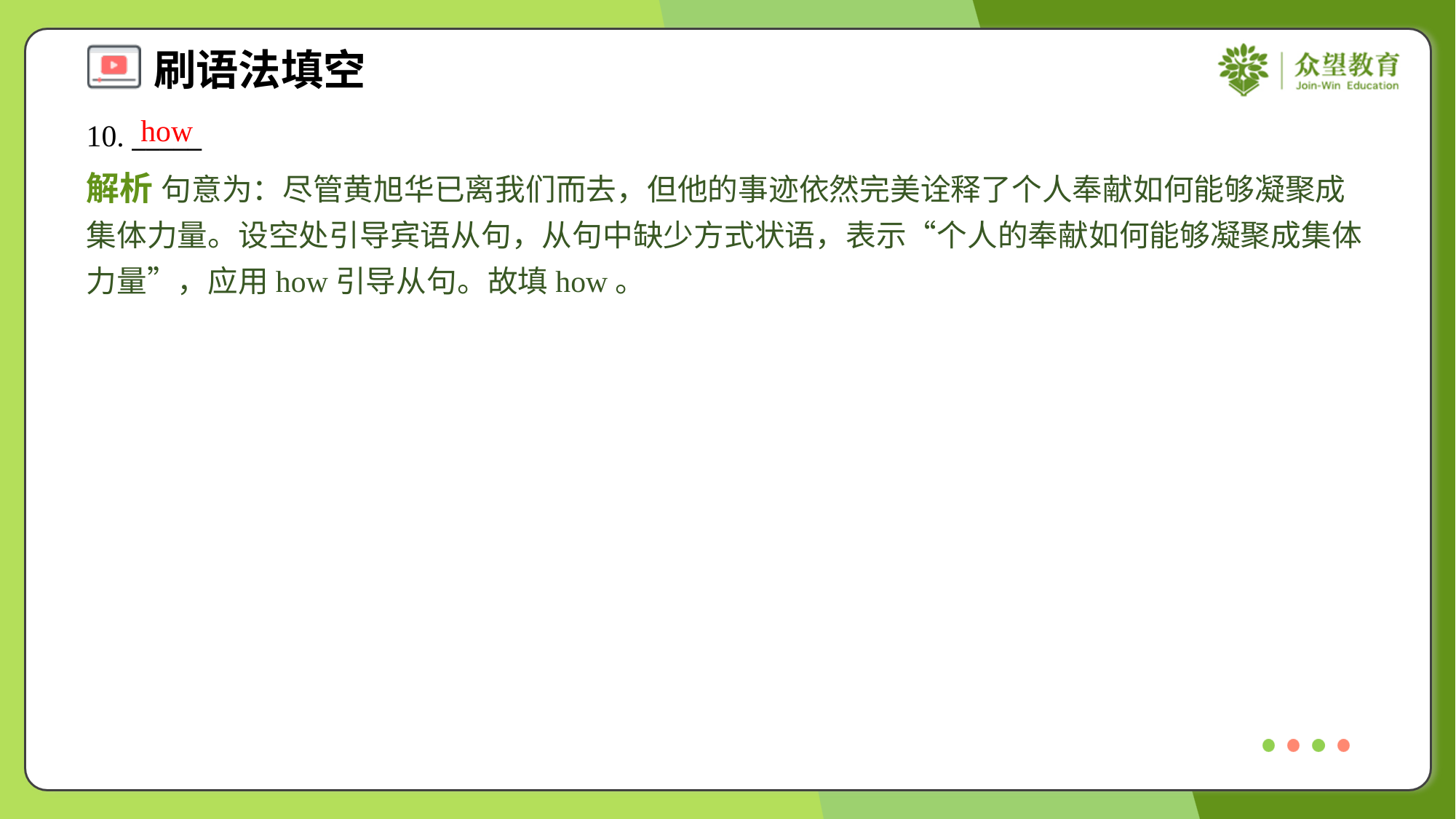

how
10. _____
解析 句意为：尽管黄旭华已离我们而去，但他的事迹依然完美诠释了个人奉献如何能够凝聚成集体力量。设空处引导宾语从句，从句中缺少方式状语，表示“个人的奉献如何能够凝聚成集体力量”，应用how引导从句。故填how。